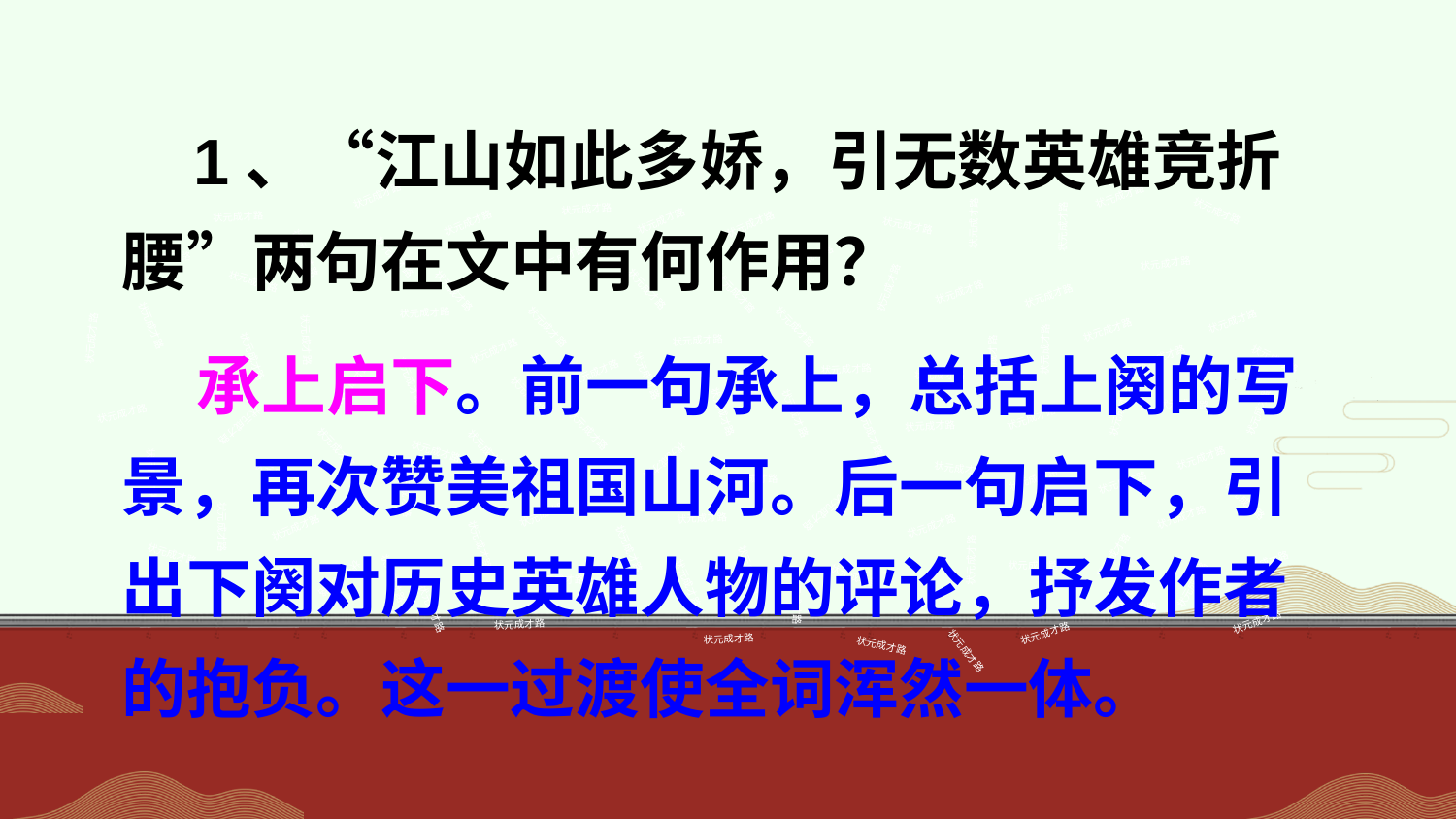

1、“江山如此多娇，引无数英雄竞折腰”两句在文中有何作用？
状元成才路
状元成才路
状元成才路
状元成才路
状元成才路
状元成才路
状元成才路
状元成才路
状元成才路
状元成才路
状元成才路
状元成才路
状元成才路
状元成才路
状元成才路
状元成才路
状元成才路
状元成才路
状元成才路
状元成才路
状元成才路
状元成才路
状元成才路
状元成才路
状元成才路
状元成才路
状元成才路
状元成才路
状元成才路
    承上启下。前一句承上，总括上阕的写景，再次赞美祖国山河。后一句启下，引出下阕对历史英雄人物的评论，抒发作者的抱负。这一过渡使全词浑然一体。
状元成才路
状元成才路
状元成才路
状元成才路
状元成才路
状元成才路
状元成才路
状元成才路
状元成才路
状元成才路
状元成才路
状元成才路
状元成才路
状元成才路
状元成才路
状元成才路
状元成才路
状元成才路
状元成才路
状元成才路
状元成才路
状元成才路
状元成才路
状元成才路
状元成才路
状元成才路
状元成才路
状元成才路
状元成才路
状元成才路
状元成才路
状元成才路
状元成才路
状元成才路
状元成才路
状元成才路
状元成才路
状元成才路
状元成才路
状元成才路
状元成才路
状元成才路
状元成才路
状元成才路
状元成才路
状元成才路
状元成才路
状元成才路
状元成才路
状元成才路
状元成才路
状元成才路
状元成才路
状元成才路
状元成才路
状元成才路
状元成才路
状元成才路
状元成才路
状元成才路
状元成才路
状元成才路
状元成才路
状元成才路
状元成才路
状元成才路
状元成才路
状元成才路
状元成才路
状元成才路
状元成才路